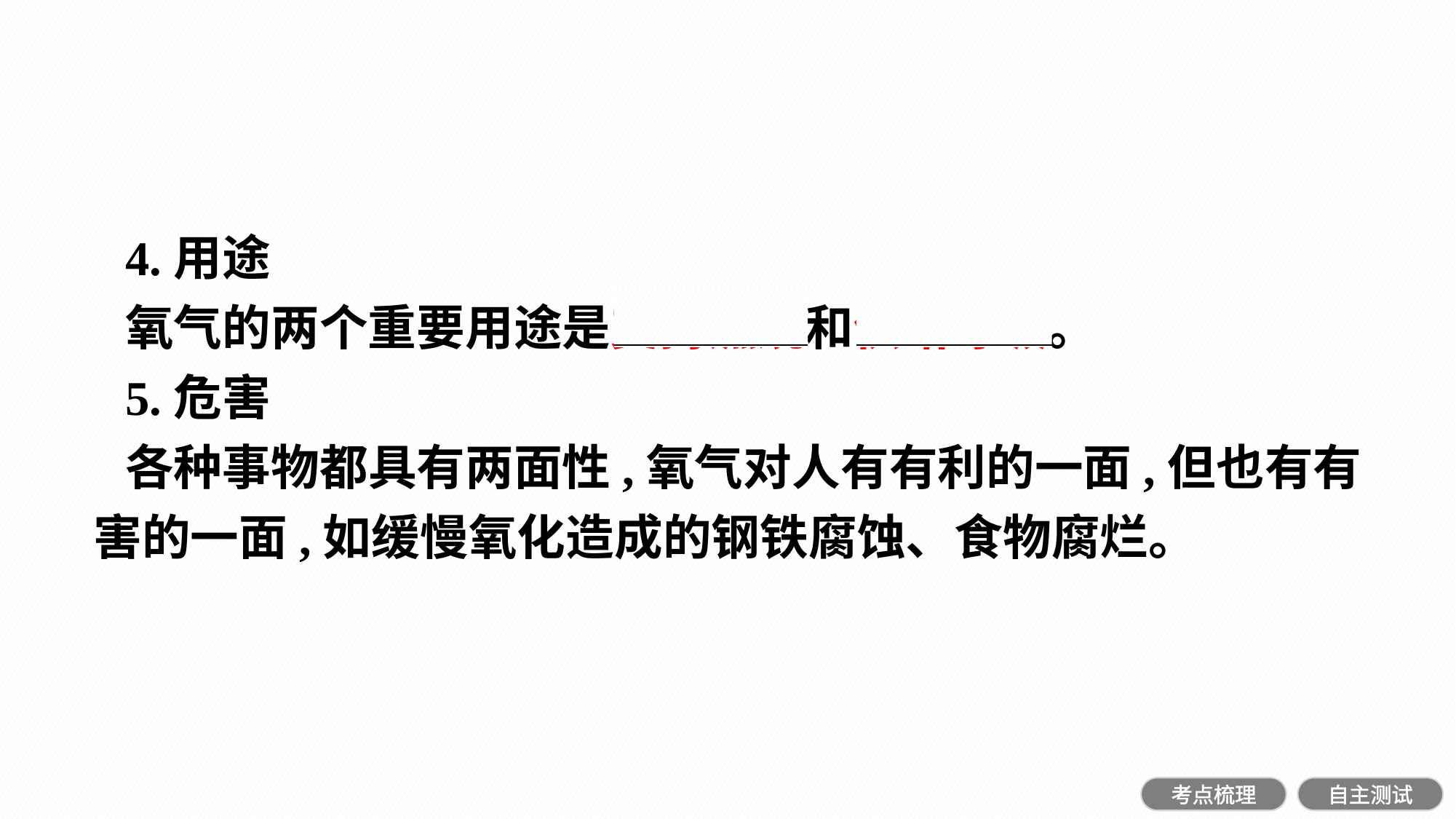

4.用途
氧气的两个重要用途是支持燃烧和供给呼吸。
5.危害
各种事物都具有两面性,氧气对人有有利的一面,但也有有害的一面,如缓慢氧化造成的钢铁腐蚀、食物腐烂。